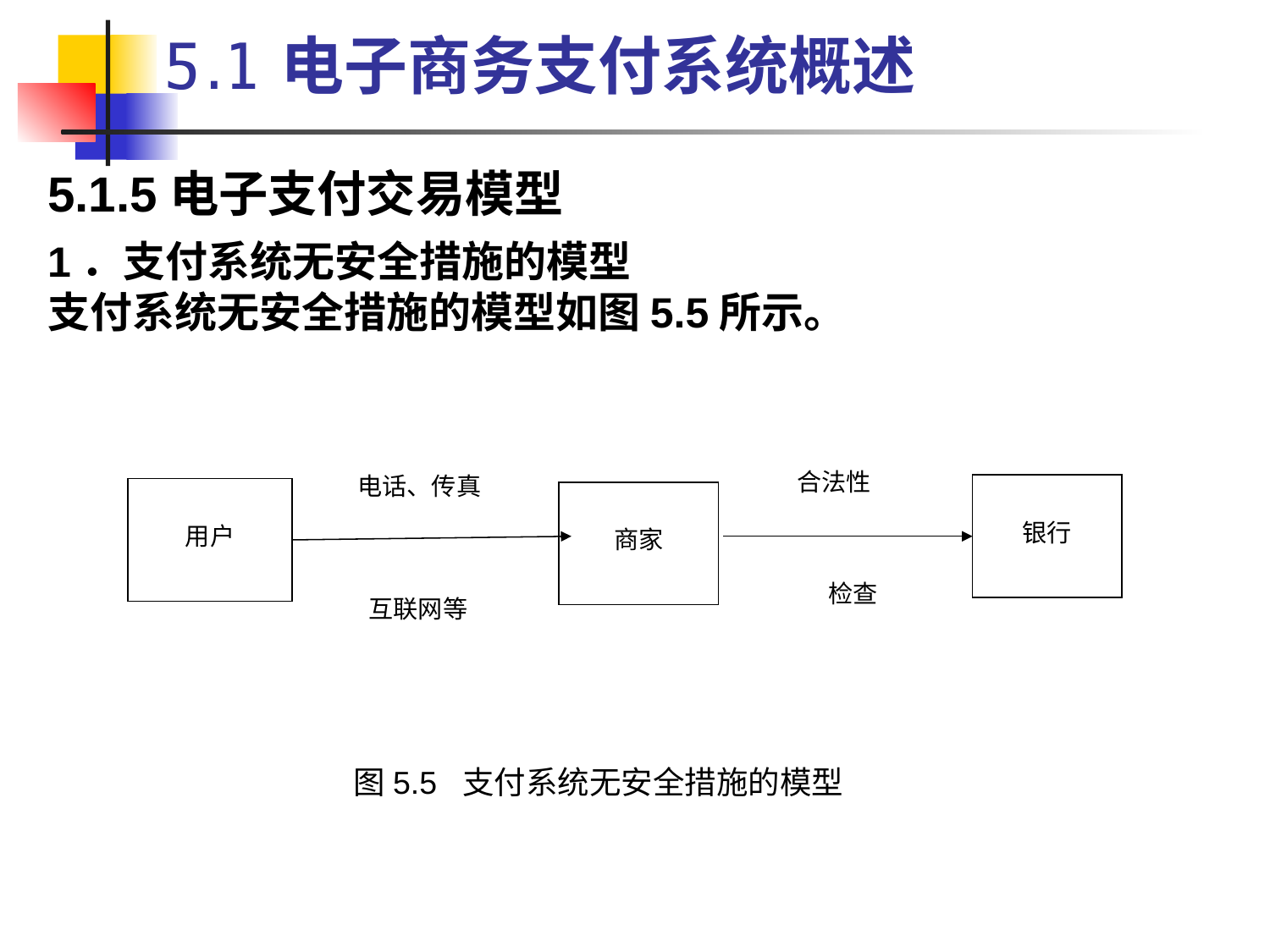

5.1电子商务支付系统概述
5.1.5电子支付交易模型
1．支付系统无安全措施的模型
支付系统无安全措施的模型如图5.5所示。
合法性
电话、传真
银行
用户
商家
检查
互联网等
图5.5  支付系统无安全措施的模型